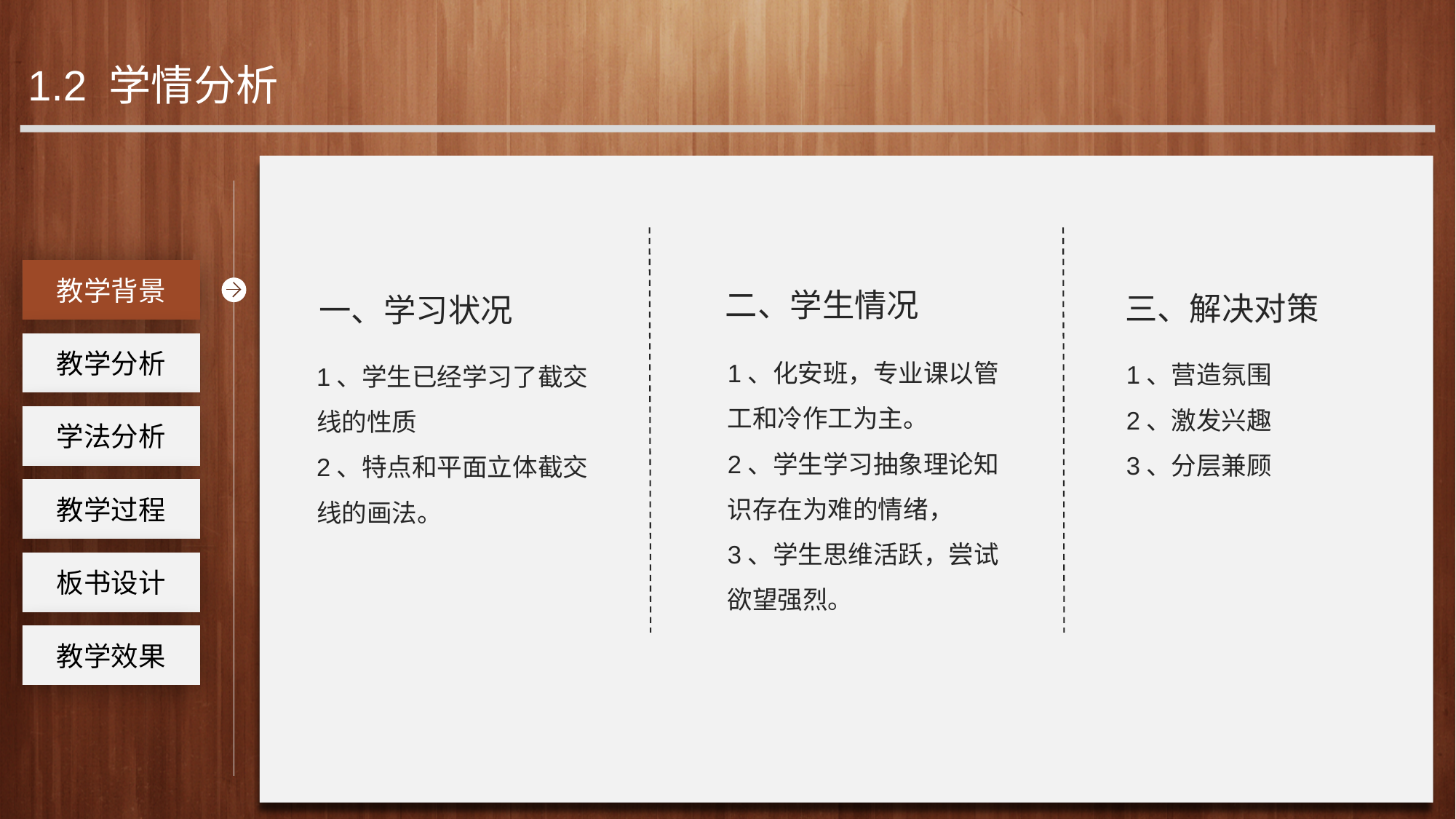

1.2 学情分析

工作回顾
教学背景

二、学生情况
三、解决对策
一、学习状况
教学分析
1、化安班，专业课以管工和冷作工为主。
2、学生学习抽象理论知识存在为难的情绪，
3、学生思维活跃，尝试欲望强烈。
1、营造氛围
2、激发兴趣
3、分层兼顾
1、学生已经学习了截交线的性质
2、特点和平面立体截交线的画法。
学法分析
教学过程
板书设计
教学效果